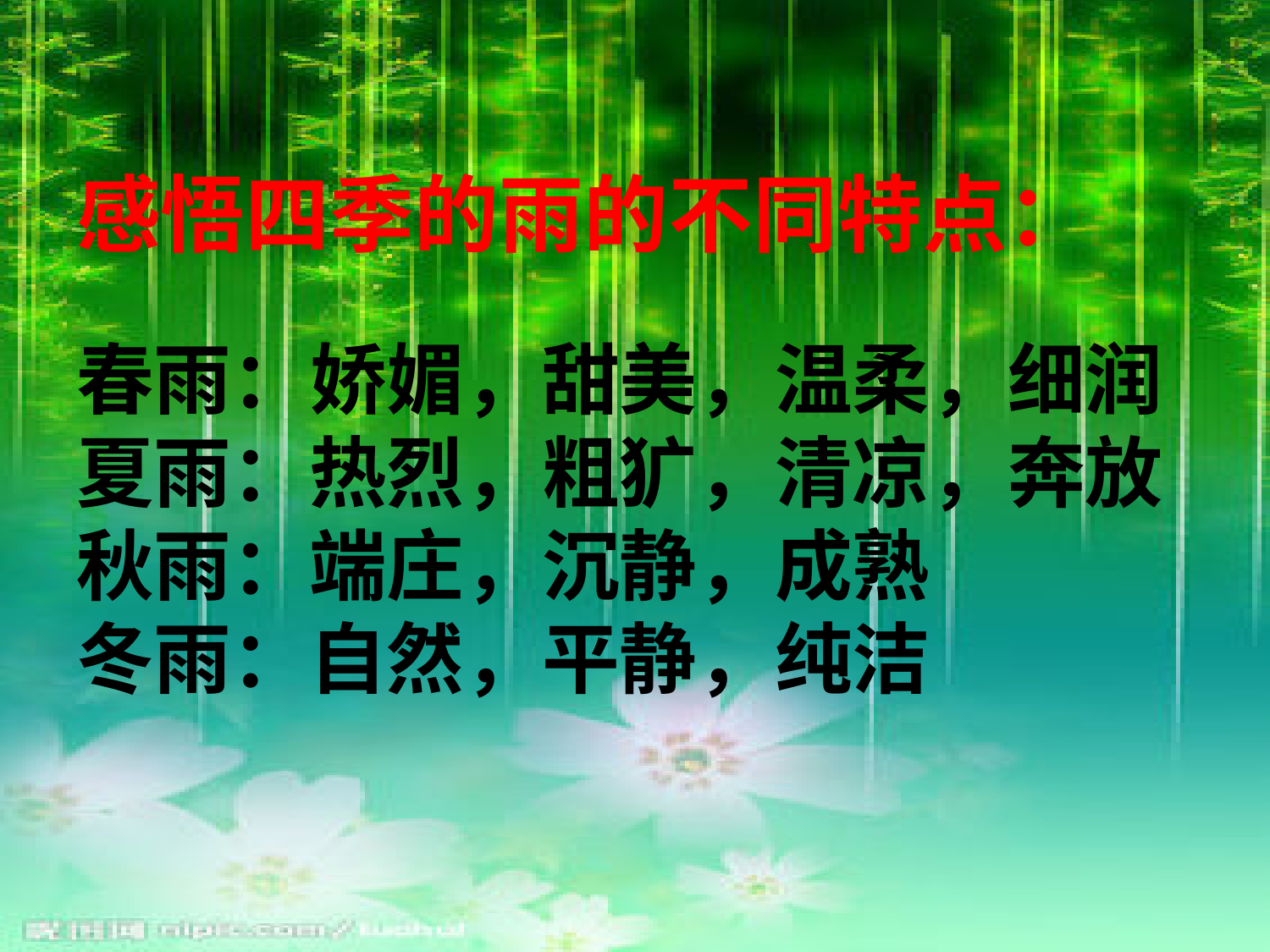

感悟四季的雨的不同特点：
春雨：娇媚，甜美，温柔，细润
夏雨：热烈，粗犷，清凉，奔放
秋雨：端庄，沉静，成熟
冬雨：自然，平静，纯洁